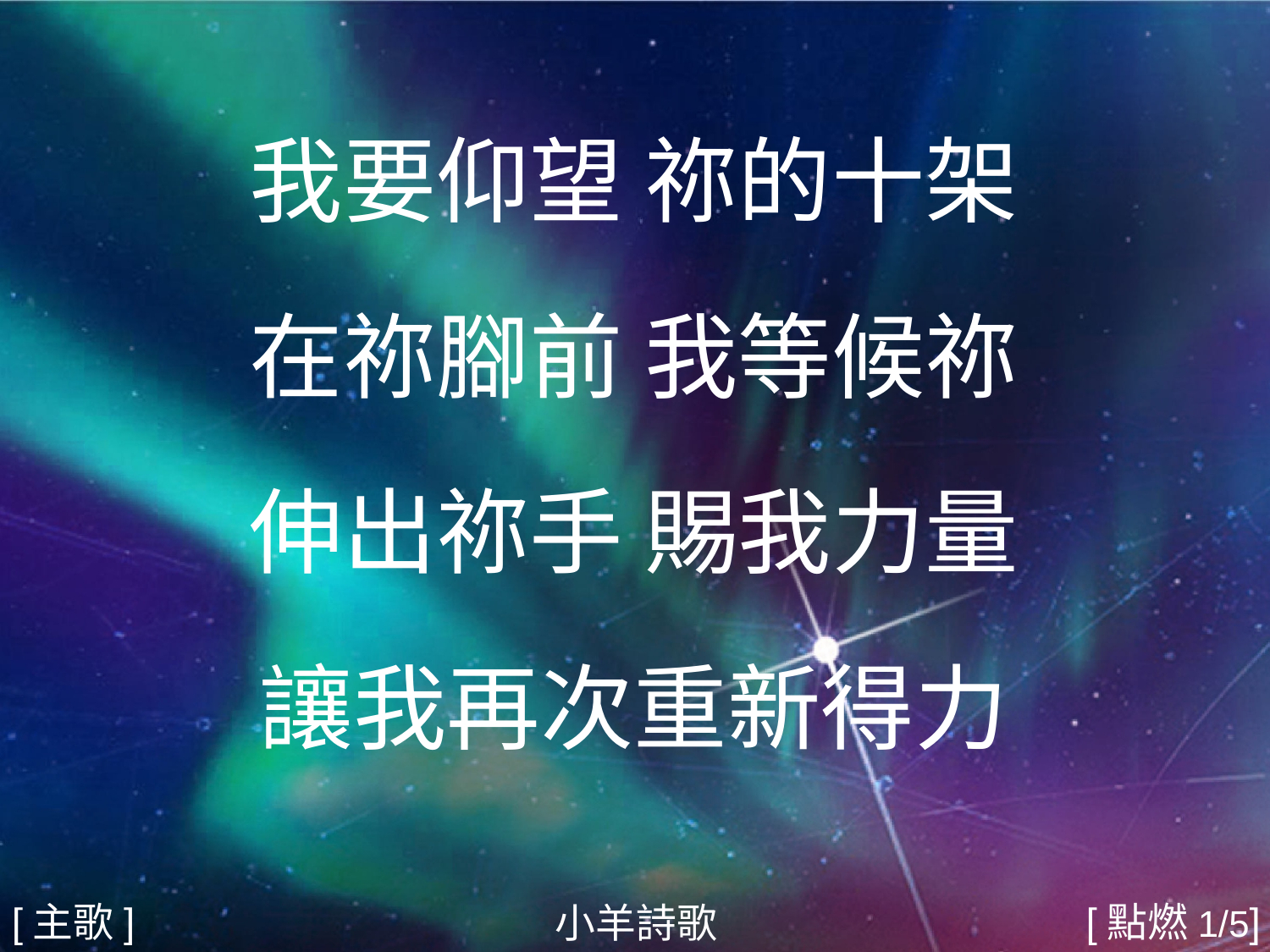

我要仰望 祢的十架

在祢腳前 我等候祢

伸出祢手 賜我力量

讓我再次重新得力

#

[主歌]
[點燃1/5]
小羊詩歌